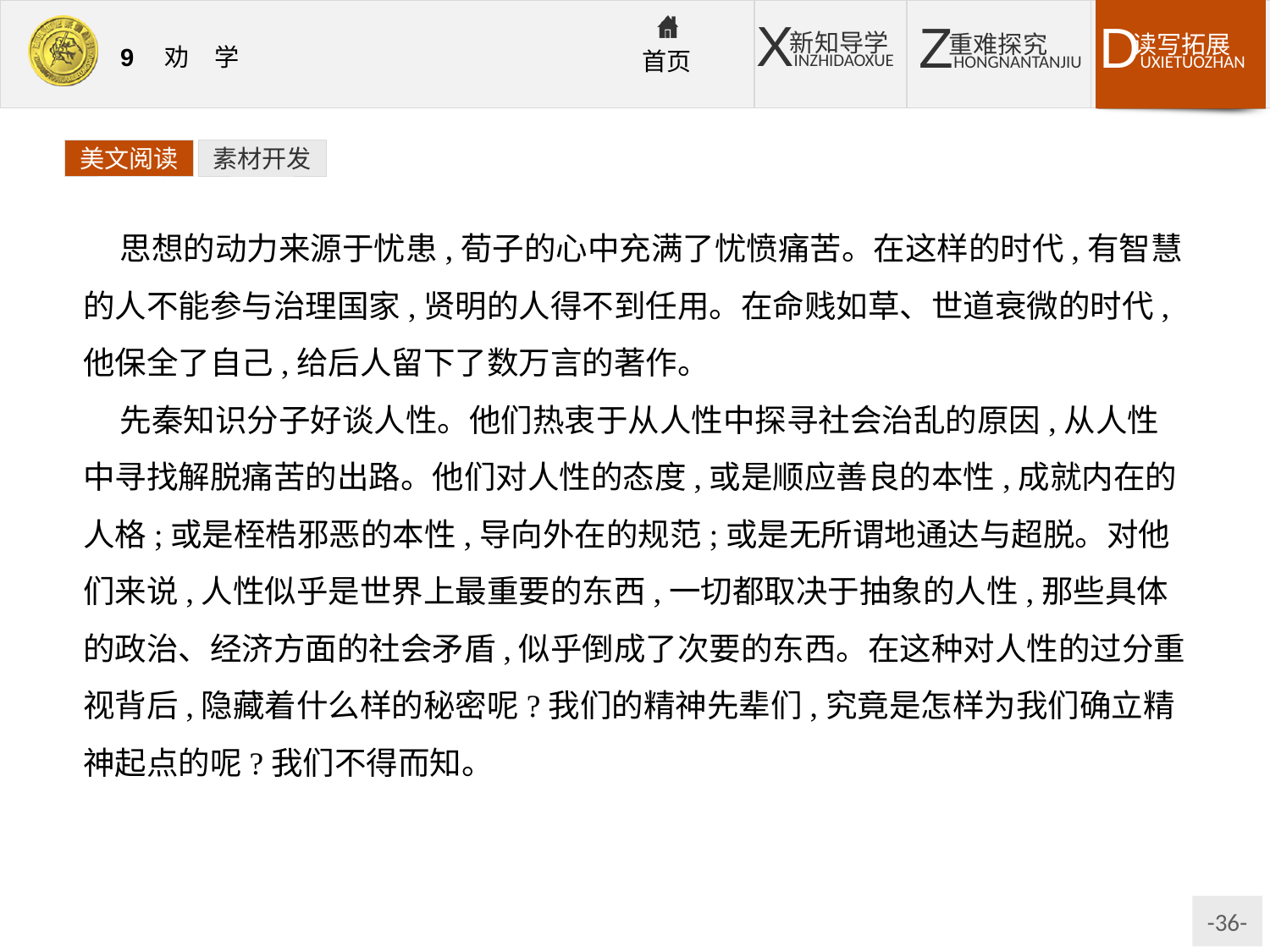

美文阅读
素材开发
思想的动力来源于忧患,荀子的心中充满了忧愤痛苦。在这样的时代,有智慧的人不能参与治理国家,贤明的人得不到任用。在命贱如草、世道衰微的时代,他保全了自己,给后人留下了数万言的著作。
先秦知识分子好谈人性。他们热衷于从人性中探寻社会治乱的原因,从人性中寻找解脱痛苦的出路。他们对人性的态度,或是顺应善良的本性,成就内在的人格;或是桎梏邪恶的本性,导向外在的规范;或是无所谓地通达与超脱。对他们来说,人性似乎是世界上最重要的东西,一切都取决于抽象的人性,那些具体的政治、经济方面的社会矛盾,似乎倒成了次要的东西。在这种对人性的过分重视背后,隐藏着什么样的秘密呢?我们的精神先辈们,究竟是怎样为我们确立精神起点的呢?我们不得而知。